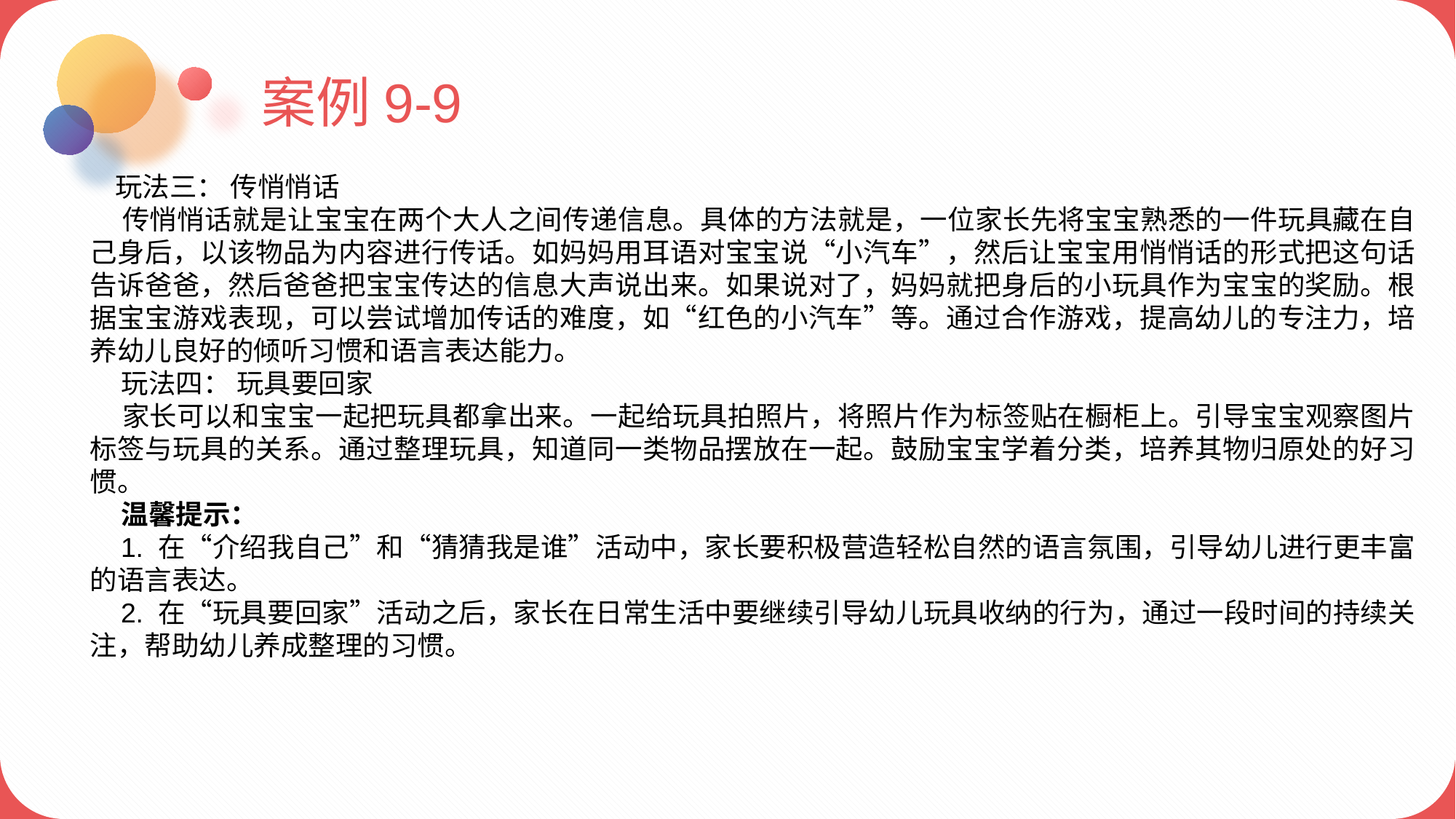

案例9-9
   玩法三： 传悄悄话
    传悄悄话就是让宝宝在两个大人之间传递信息。具体的方法就是，一位家长先将宝宝熟悉的一件玩具藏在自己身后，以该物品为内容进行传话。如妈妈用耳语对宝宝说“小汽车”，然后让宝宝用悄悄话的形式把这句话告诉爸爸，然后爸爸把宝宝传达的信息大声说出来。如果说对了，妈妈就把身后的小玩具作为宝宝的奖励。根据宝宝游戏表现，可以尝试增加传话的难度，如“红色的小汽车”等。通过合作游戏，提高幼儿的专注力，培养幼儿良好的倾听习惯和语言表达能力。
    玩法四： 玩具要回家
    家长可以和宝宝一起把玩具都拿出来。一起给玩具拍照片，将照片作为标签贴在橱柜上。引导宝宝观察图片标签与玩具的关系。通过整理玩具，知道同一类物品摆放在一起。鼓励宝宝学着分类，培养其物归原处的好习惯。
    温馨提示：
    1. 在“介绍我自己”和“猜猜我是谁”活动中，家长要积极营造轻松自然的语言氛围，引导幼儿进行更丰富的语言表达。
    2. 在“玩具要回家”活动之后，家长在日常生活中要继续引导幼儿玩具收纳的行为，通过一段时间的持续关注，帮助幼儿养成整理的习惯。